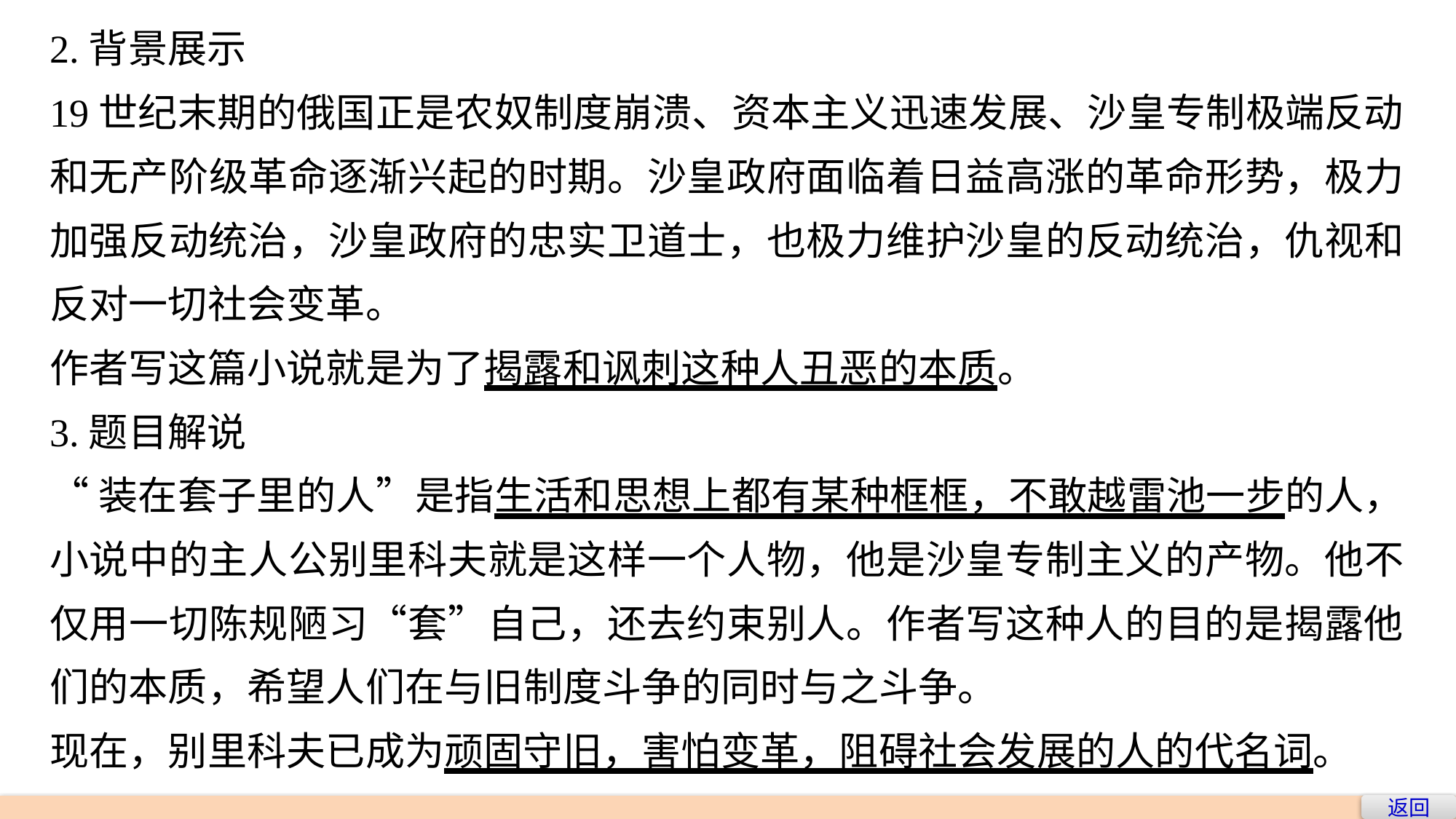

2.背景展示
19世纪末期的俄国正是农奴制度崩溃、资本主义迅速发展、沙皇专制极端反动和无产阶级革命逐渐兴起的时期。沙皇政府面临着日益高涨的革命形势，极力加强反动统治，沙皇政府的忠实卫道士，也极力维护沙皇的反动统治，仇视和反对一切社会变革。
作者写这篇小说就是为了揭露和讽刺这种人丑恶的本质。
3.题目解说
“装在套子里的人”是指生活和思想上都有某种框框，不敢越雷池一步的人，小说中的主人公别里科夫就是这样一个人物，他是沙皇专制主义的产物。他不仅用一切陈规陋习“套”自己，还去约束别人。作者写这种人的目的是揭露他们的本质，希望人们在与旧制度斗争的同时与之斗争。
现在，别里科夫已成为顽固守旧，害怕变革，阻碍社会发展的人的代名词。
返回